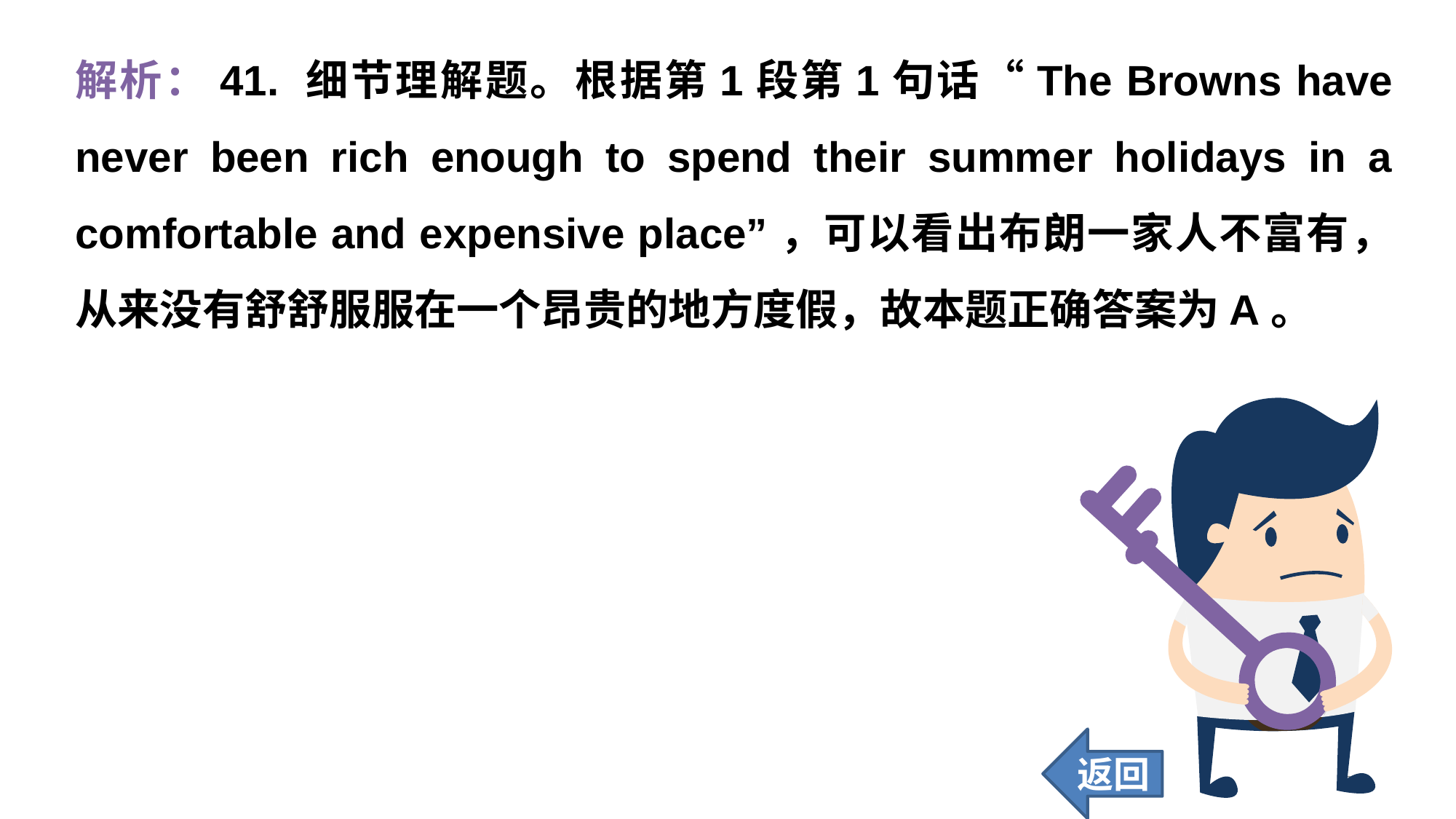

解析：41. 细节理解题。根据第1段第1句话“The Browns have never been rich enough to spend their summer holidays in a comfortable and expensive place”，可以看出布朗一家人不富有，从来没有舒舒服服在一个昂贵的地方度假，故本题正确答案为A。

返回
361